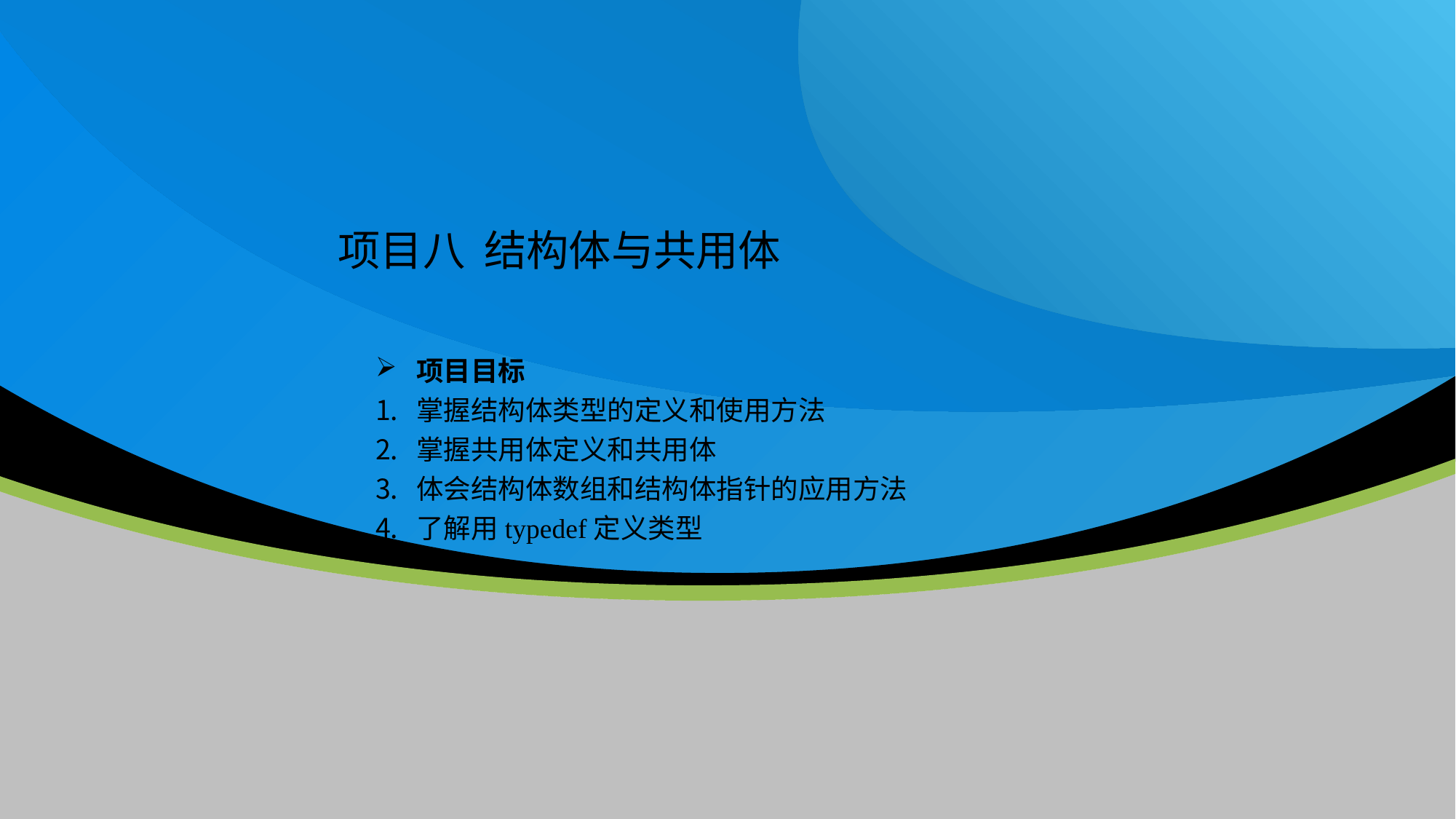

项目八  结构体与共用体
项目目标
掌握结构体类型的定义和使用方法
掌握共用体定义和共用体
体会结构体数组和结构体指针的应用方法
了解用typedef定义类型